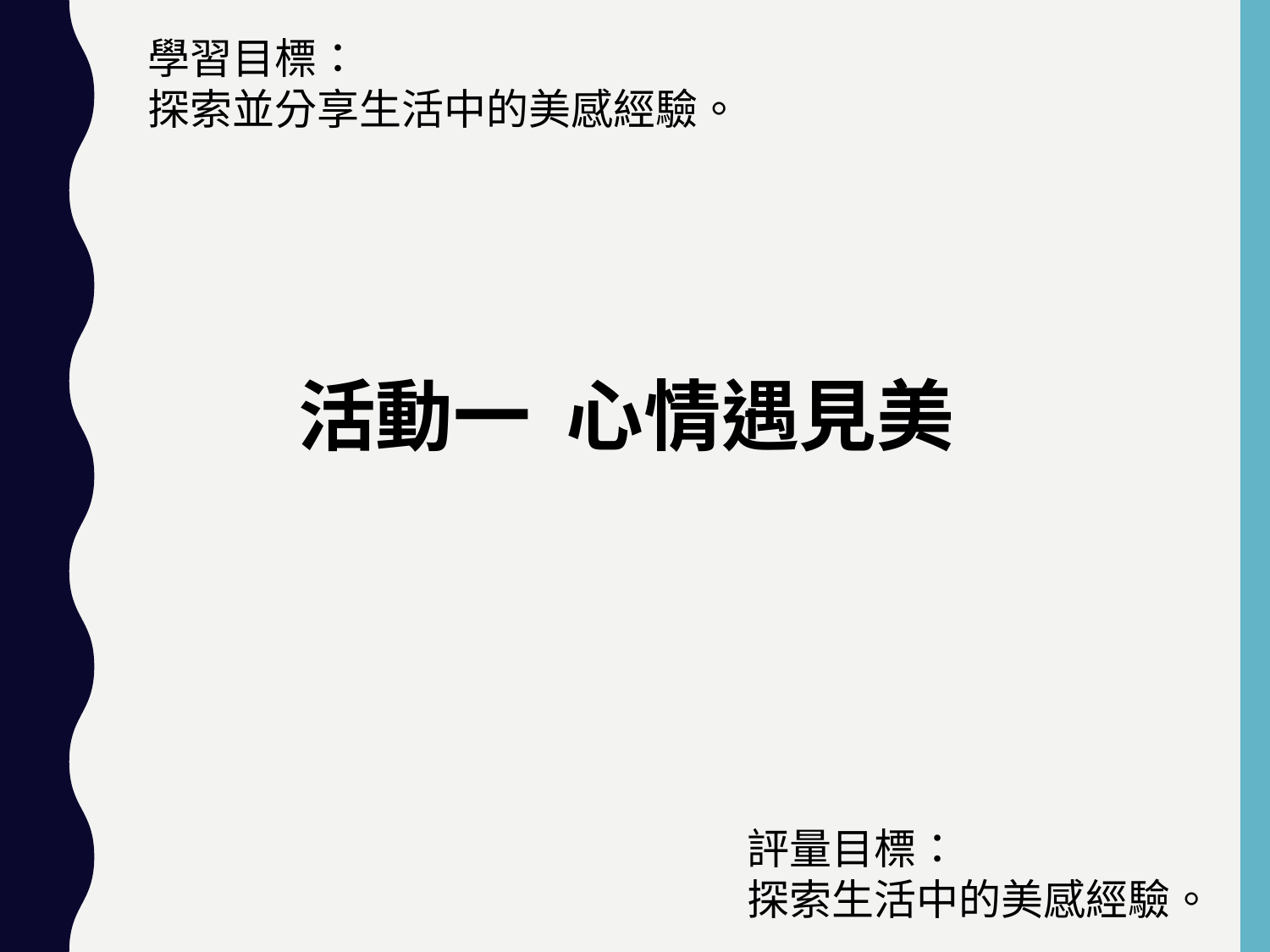

學習目標：
探索並分享生活中的美感經驗。
活動一  心情遇見美
評量目標：
探索生活中的美感經驗。